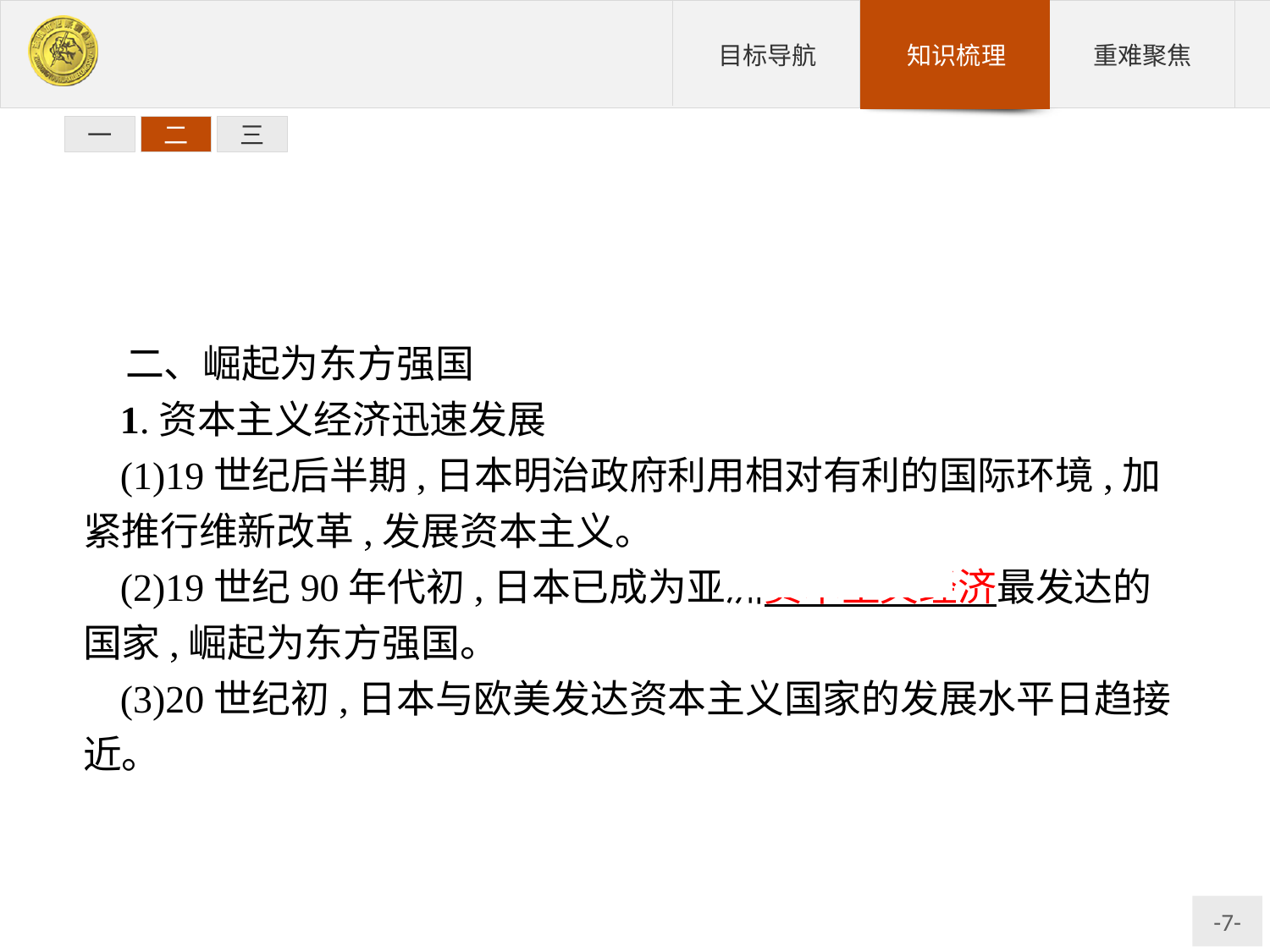

一
二
三
二、崛起为东方强国
1.资本主义经济迅速发展
(1)19世纪后半期,日本明治政府利用相对有利的国际环境,加紧推行维新改革,发展资本主义。
(2)19世纪90年代初,日本已成为亚洲资本主义经济最发达的国家,崛起为东方强国。
(3)20世纪初,日本与欧美发达资本主义国家的发展水平日趋接近。